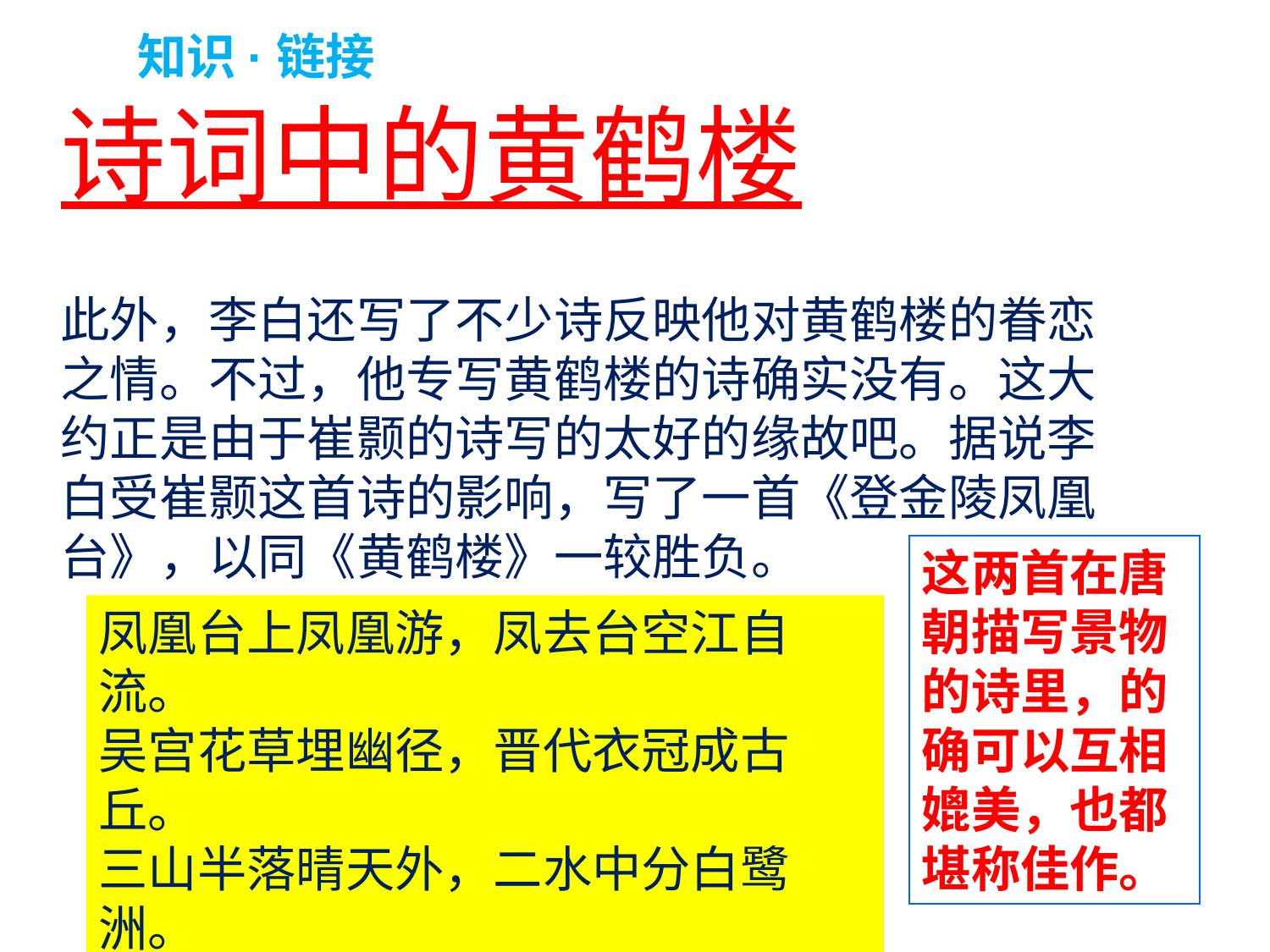

知识·链接
诗词中的黄鹤楼
此外，李白还写了不少诗反映他对黄鹤楼的眷恋之情。不过，他专写黄鹤楼的诗确实没有。这大约正是由于崔颢的诗写的太好的缘故吧。据说李白受崔颢这首诗的影响，写了一首《登金陵凤凰台》，以同《黄鹤楼》一较胜负。
这两首在唐朝描写景物的诗里，的确可以互相媲美，也都堪称佳作。
凤凰台上凤凰游，凤去台空江自流。
吴宫花草埋幽径，晋代衣冠成古丘。 　　
三山半落晴天外，二水中分白鹭洲。 　　
总为浮云能蔽日，长安不见使人愁。